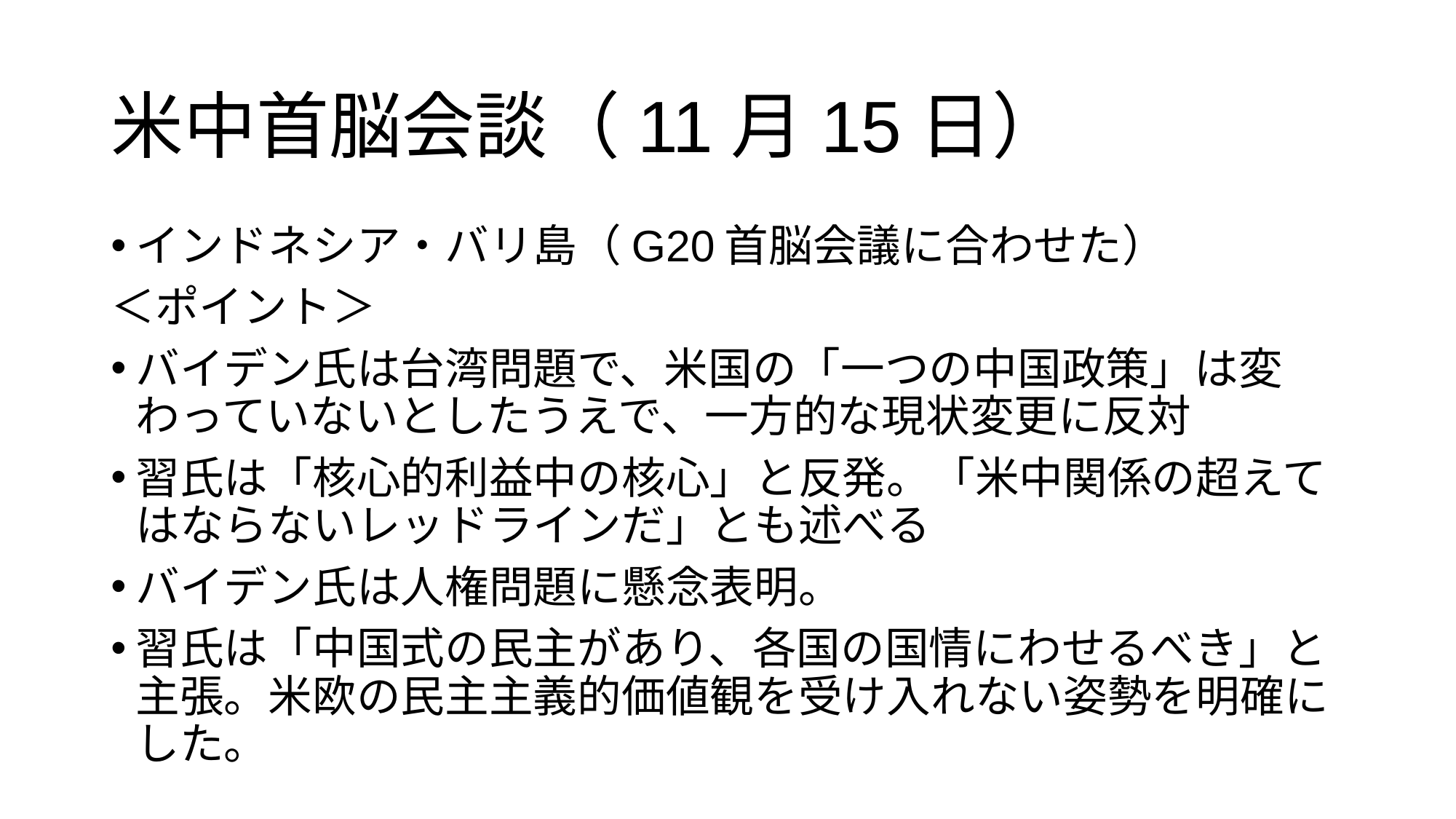

# 米中首脳会談（11月15日）
インドネシア・バリ島（G20首脳会議に合わせた）
＜ポイント＞
バイデン氏は台湾問題で、米国の「一つの中国政策」は変わっていないとしたうえで、一方的な現状変更に反対
習氏は「核心的利益中の核心」と反発。「米中関係の超えてはならないレッドラインだ」とも述べる
バイデン氏は人権問題に懸念表明。
習氏は「中国式の民主があり、各国の国情にわせるべき」と主張。米欧の民主主義的価値観を受け入れない姿勢を明確にした。